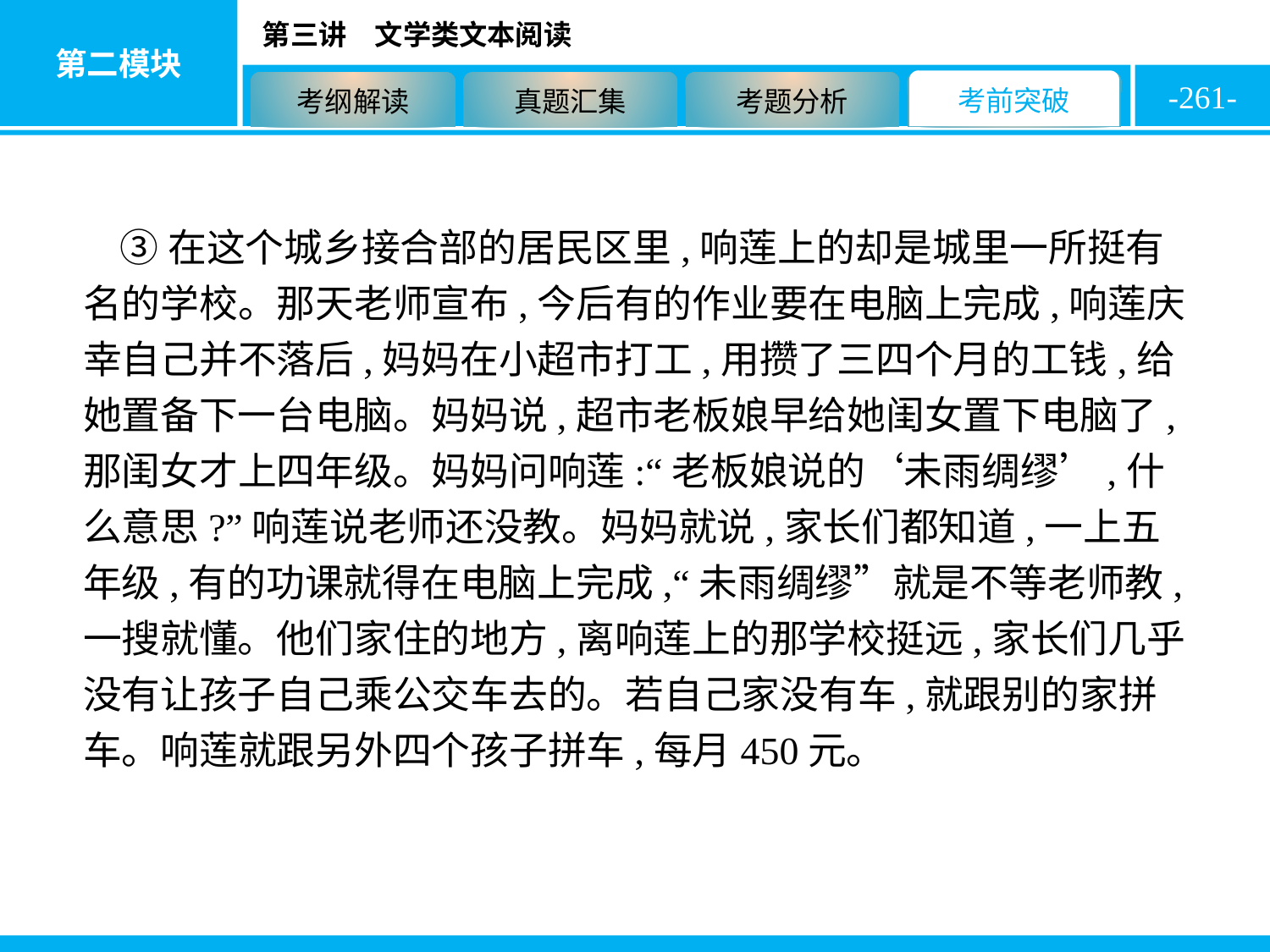

-261-
③在这个城乡接合部的居民区里,响莲上的却是城里一所挺有名的学校。那天老师宣布,今后有的作业要在电脑上完成,响莲庆幸自己并不落后,妈妈在小超市打工,用攒了三四个月的工钱,给她置备下一台电脑。妈妈说,超市老板娘早给她闺女置下电脑了,那闺女才上四年级。妈妈问响莲:“老板娘说的‘未雨绸缪’,什么意思?”响莲说老师还没教。妈妈就说,家长们都知道,一上五年级,有的功课就得在电脑上完成,“未雨绸缪”就是不等老师教,一搜就懂。他们家住的地方,离响莲上的那学校挺远,家长们几乎没有让孩子自己乘公交车去的。若自己家没有车,就跟别的家拼车。响莲就跟另外四个孩子拼车,每月450元。